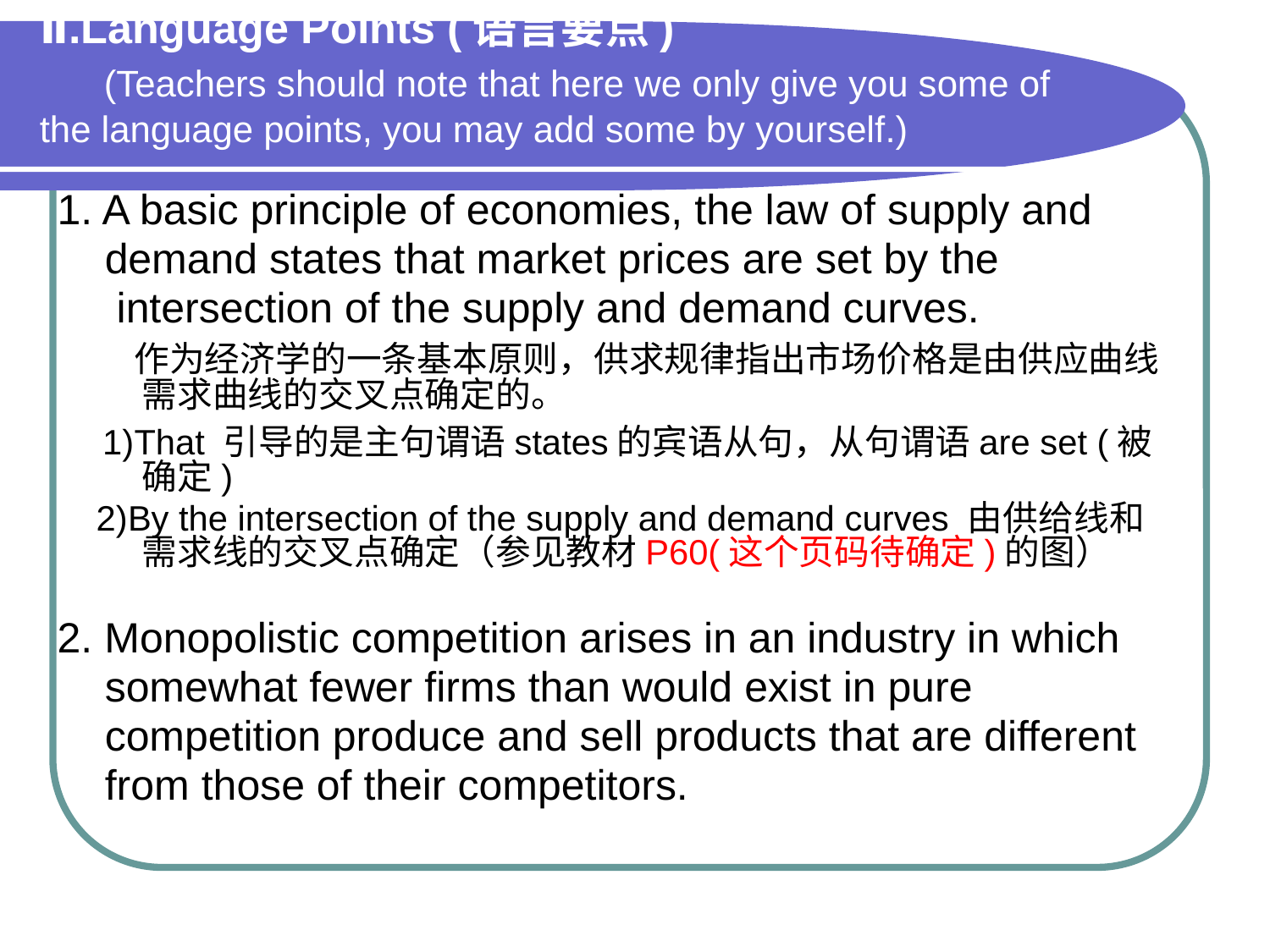

# Ⅱ.Language Points (语言要点) 　 (Teachers should note that here we only give you some of the language points, you may add some by yourself.)
1. A basic principle of economies, the law of supply and
    demand states that market prices are set by the
     intersection of the supply and demand curves.
       作为经济学的一条基本原则，供求规律指出市场价格是由供应曲线需求曲线的交叉点确定的。
    1)That 引导的是主句谓语states的宾语从句，从句谓语are set (被确定)
    2)By the intersection of the supply and demand curves 由供给线和需求线的交叉点确定（参见教材P60(这个页码待确定)的图）

2. Monopolistic competition arises in an industry in which
    somewhat fewer firms than would exist in pure
    competition produce and sell products that are different
    from those of their competitors.